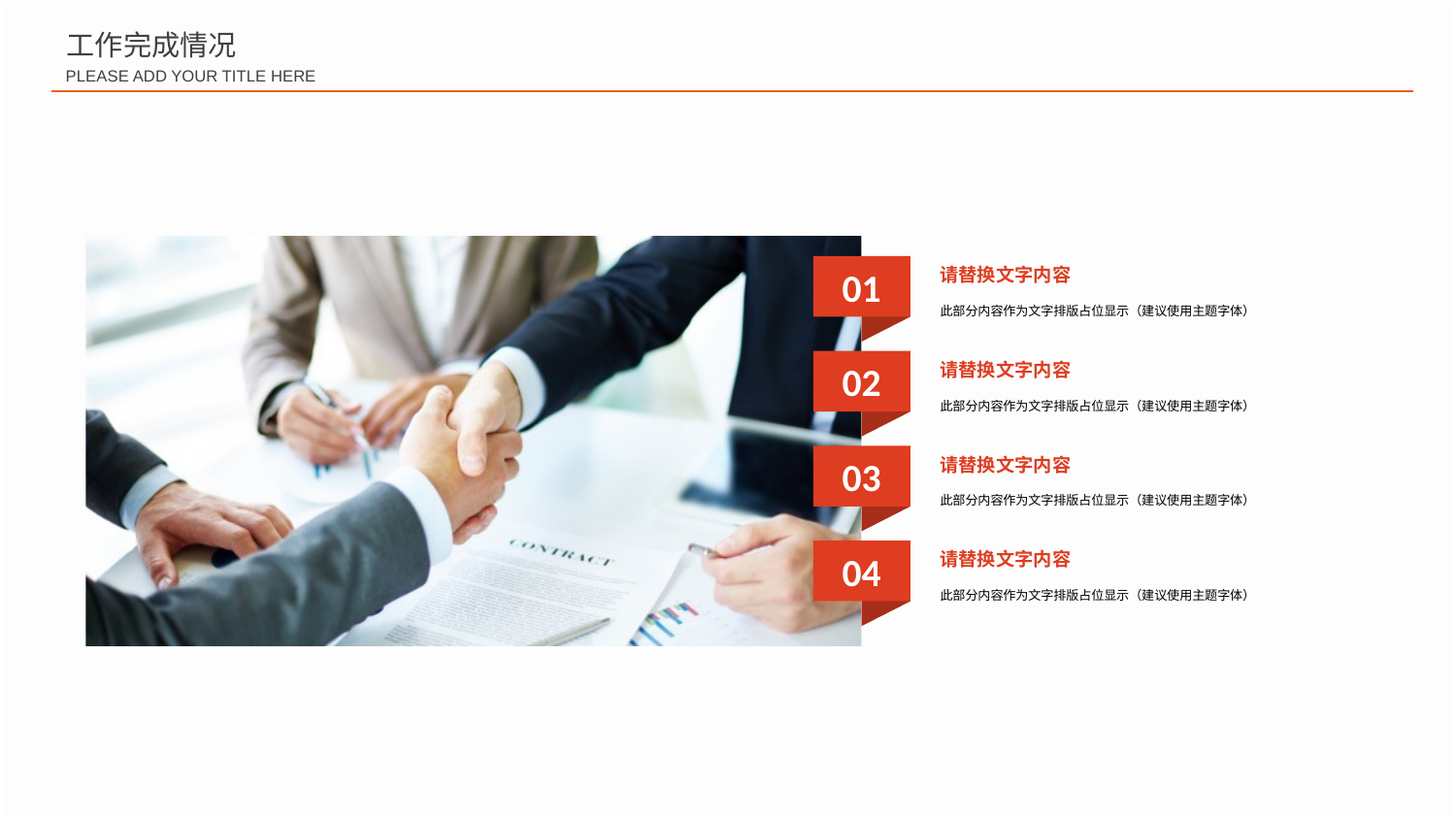

工作完成情况
PLEASE ADD YOUR TITLE HERE

01
请替换文字内容
此部分内容作为文字排版占位显示（建议使用主题字体）

02
请替换文字内容
此部分内容作为文字排版占位显示（建议使用主题字体）

03
请替换文字内容
此部分内容作为文字排版占位显示（建议使用主题字体）

04
请替换文字内容
此部分内容作为文字排版占位显示（建议使用主题字体）